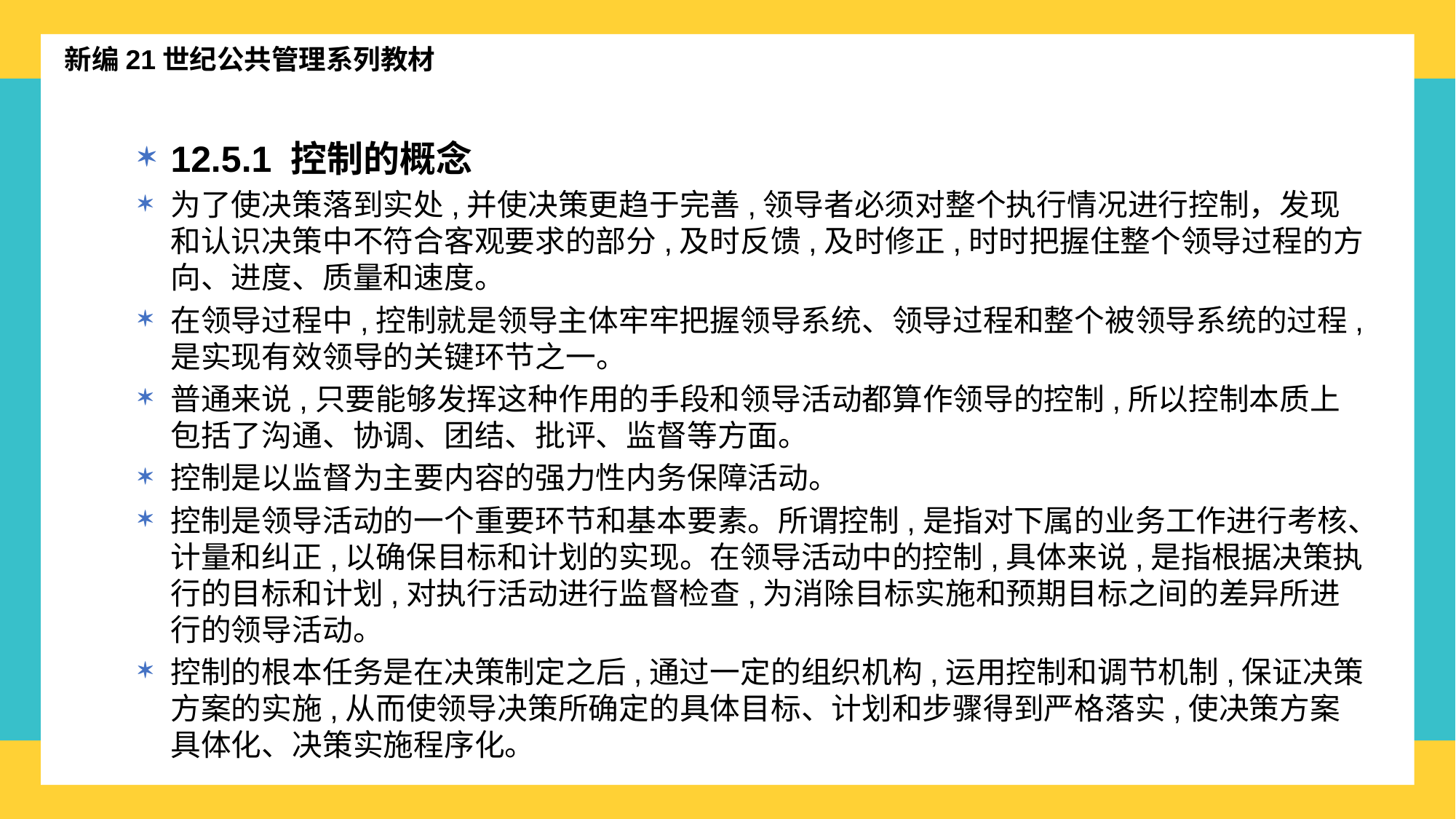

新编21世纪公共管理系列教材
12.5.1 控制的概念
为了使决策落到实处,并使决策更趋于完善,领导者必须对整个执行情况进行控制，发现和认识决策中不符合客观要求的部分,及时反馈,及时修正,时时把握住整个领导过程的方向、进度、质量和速度。
在领导过程中,控制就是领导主体牢牢把握领导系统、领导过程和整个被领导系统的过程,是实现有效领导的关键环节之一。
普通来说,只要能够发挥这种作用的手段和领导活动都算作领导的控制,所以控制本质上包括了沟通、协调、团结、批评、监督等方面。
控制是以监督为主要内容的强力性内务保障活动。
控制是领导活动的一个重要环节和基本要素。所谓控制,是指对下属的业务工作进行考核、计量和纠正,以确保目标和计划的实现。在领导活动中的控制,具体来说,是指根据决策执行的目标和计划,对执行活动进行监督检查,为消除目标实施和预期目标之间的差异所进行的领导活动。
控制的根本任务是在决策制定之后,通过一定的组织机构,运用控制和调节机制,保证决策方案的实施,从而使领导决策所确定的具体目标、计划和步骤得到严格落实,使决策方案具体化、决策实施程序化。